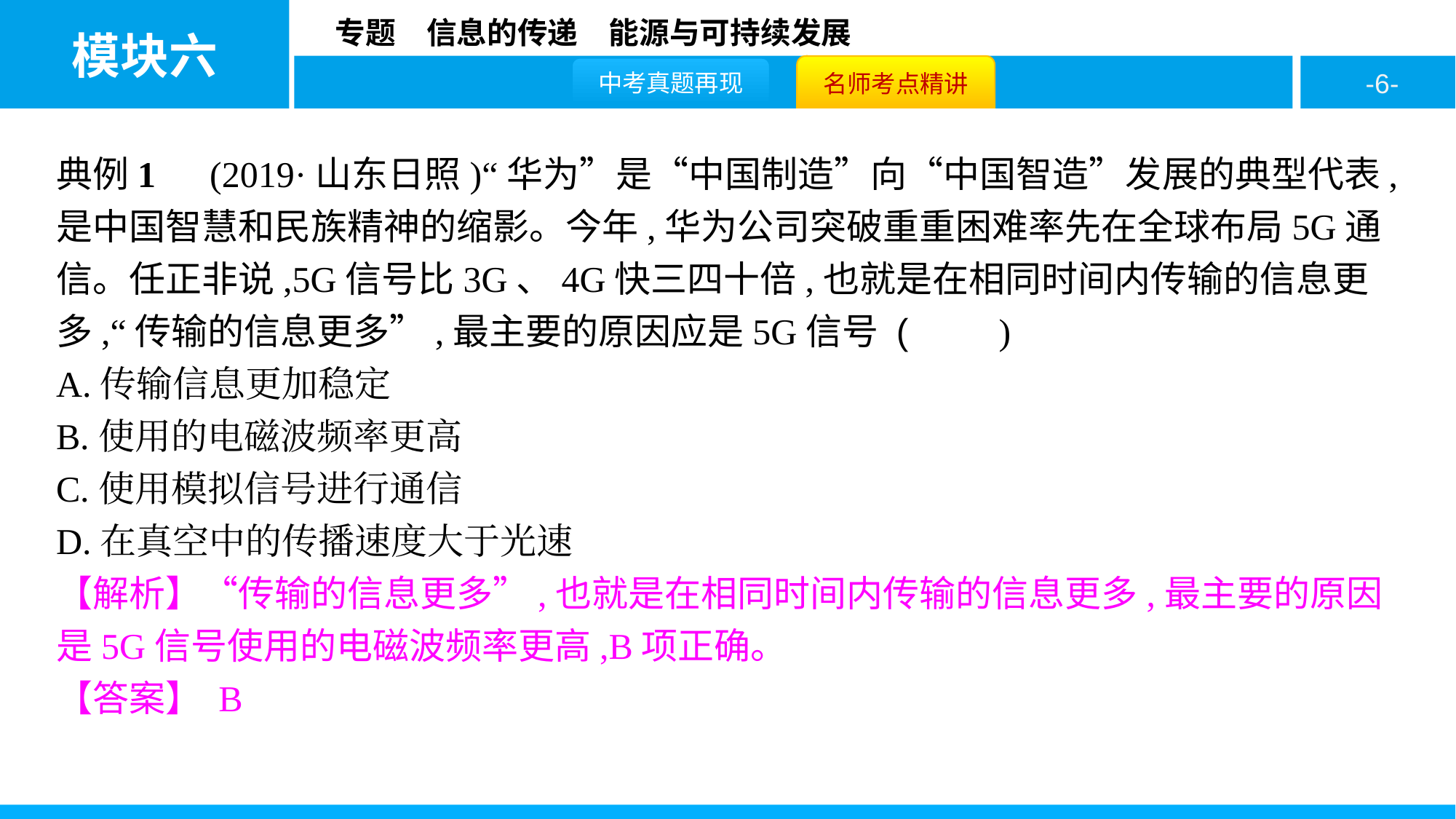

典例1　(2019·山东日照)“华为”是“中国制造”向“中国智造”发展的典型代表,是中国智慧和民族精神的缩影。今年,华为公司突破重重困难率先在全球布局5G通信。任正非说,5G信号比3G、4G快三四十倍,也就是在相同时间内传输的信息更多,“传输的信息更多”,最主要的原因应是5G信号 (　　)
A.传输信息更加稳定
B.使用的电磁波频率更高
C.使用模拟信号进行通信
D.在真空中的传播速度大于光速
【解析】“传输的信息更多”,也就是在相同时间内传输的信息更多,最主要的原因是5G信号使用的电磁波频率更高,B项正确。
【答案】 B